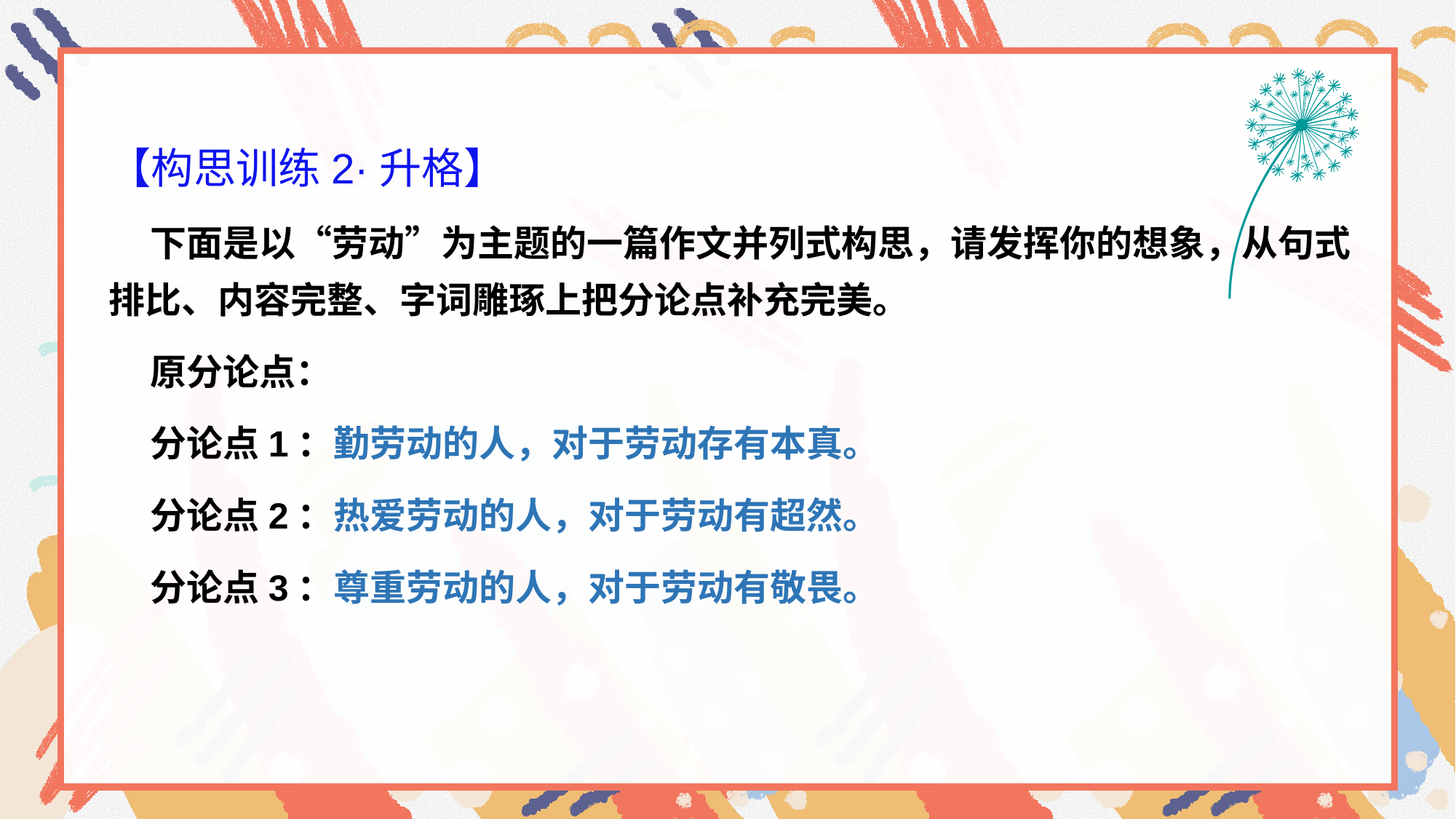

【构思训练2·升格】
    下面是以“劳动”为主题的一篇作文并列式构思，请发挥你的想象，从句式排比、内容完整、字词雕琢上把分论点补充完美。
    原分论点：
    分论点1：勤劳动的人，对于劳动存有本真。
    分论点2：热爱劳动的人，对于劳动有超然。
    分论点3：尊重劳动的人，对于劳动有敬畏。